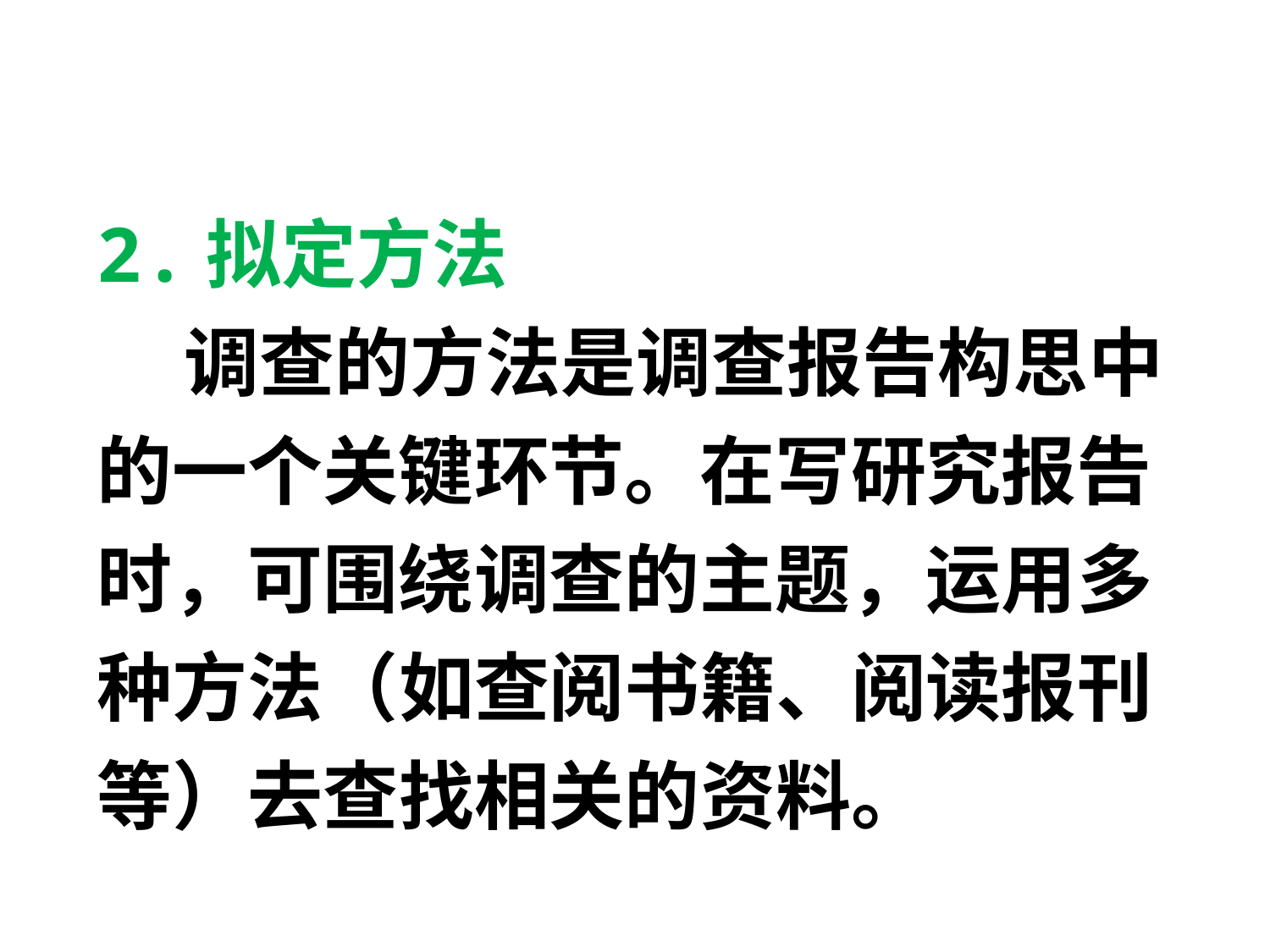

2.拟定方法
    调查的方法是调查报告构思中的一个关键环节。在写研究报告时，可围绕调查的主题，运用多种方法（如查阅书籍、阅读报刊等）去查找相关的资料。